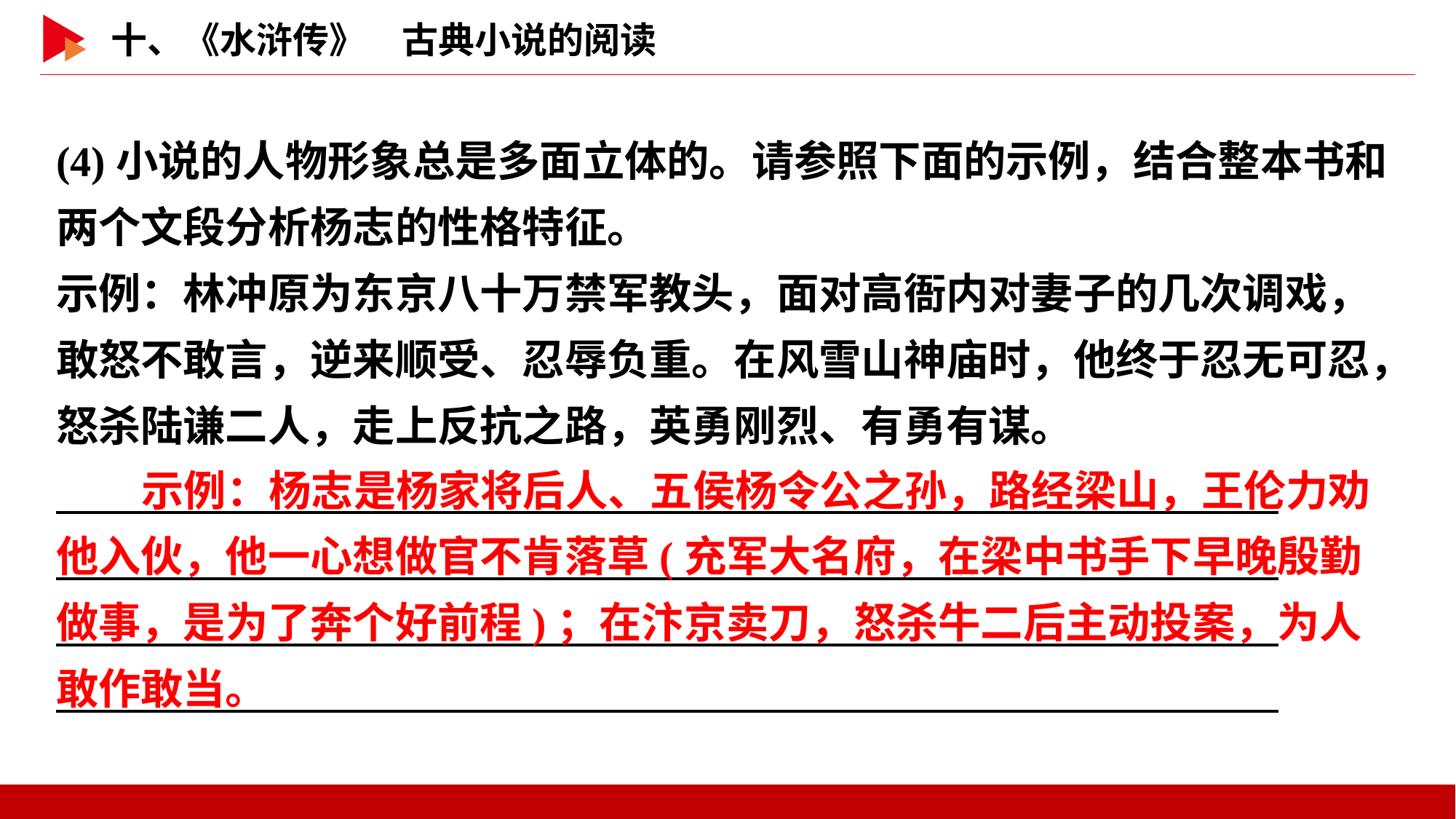

(4)小说的人物形象总是多面立体的。请参照下面的示例，结合整本书和两个文段分析杨志的性格特征。
示例：林冲原为东京八十万禁军教头，面对高衙内对妻子的几次调戏，敢怒不敢言，逆来顺受、忍辱负重。在风雪山神庙时，他终于忍无可忍，怒杀陆谦二人，走上反抗之路，英勇刚烈、有勇有谋。

示例：杨志是杨家将后人、五侯杨令公之孙，路经梁山，王伦力劝他入伙，他一心想做官不肯落草(充军大名府，在梁中书手下早晚殷勤做事，是为了奔个好前程)；在汴京卖刀，怒杀牛二后主动投案，为人敢作敢当。